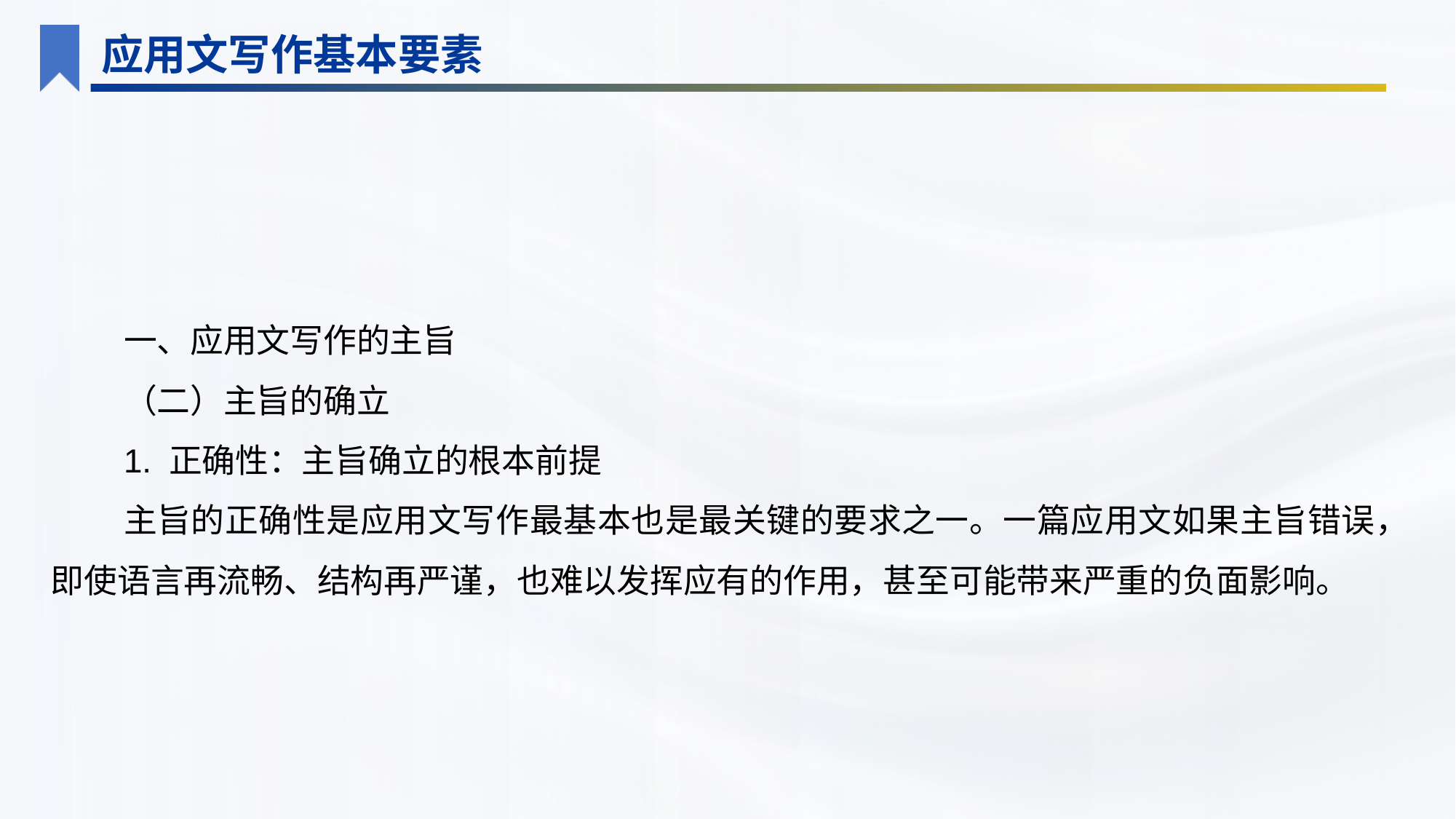

应用文写作基本要素
一、应用文写作的主旨
（二）主旨的确立
1. 正确性：主旨确立的根本前提
主旨的正确性是应用文写作最基本也是最关键的要求之一。一篇应用文如果主旨错误，即使语言再流畅、结构再严谨，也难以发挥应有的作用，甚至可能带来严重的负面影响。